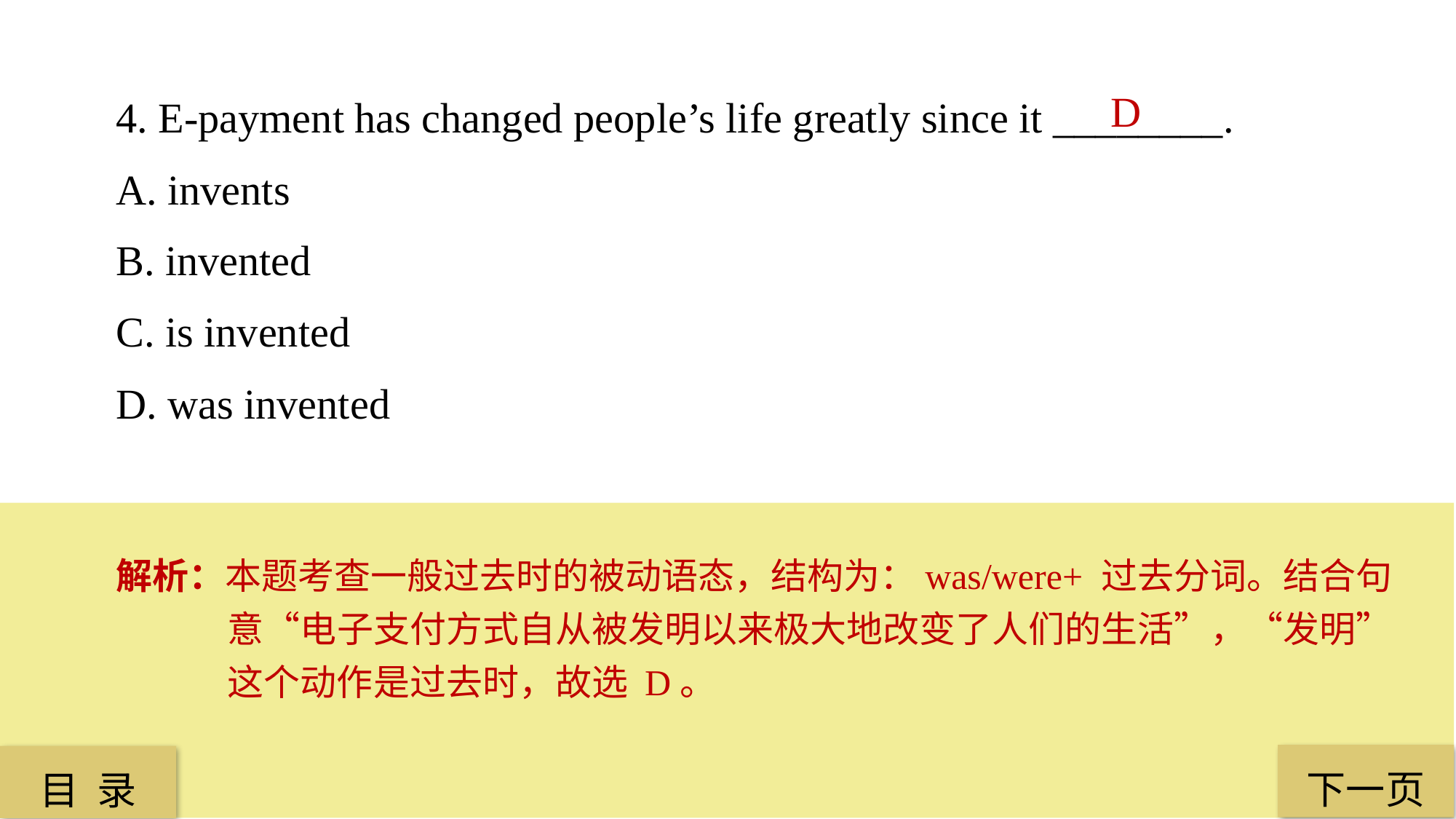

4. E-payment has changed people’s life greatly since it ________.
A. invents
B. invented
C. is invented
D. was invented
D
解析：本题考查一般过去时的被动语态，结构为：was/were+ 过去分词。结合句意“电子支付方式自从被发明以来极大地改变了人们的生活”，“发明”这个动作是过去时，故选 D。